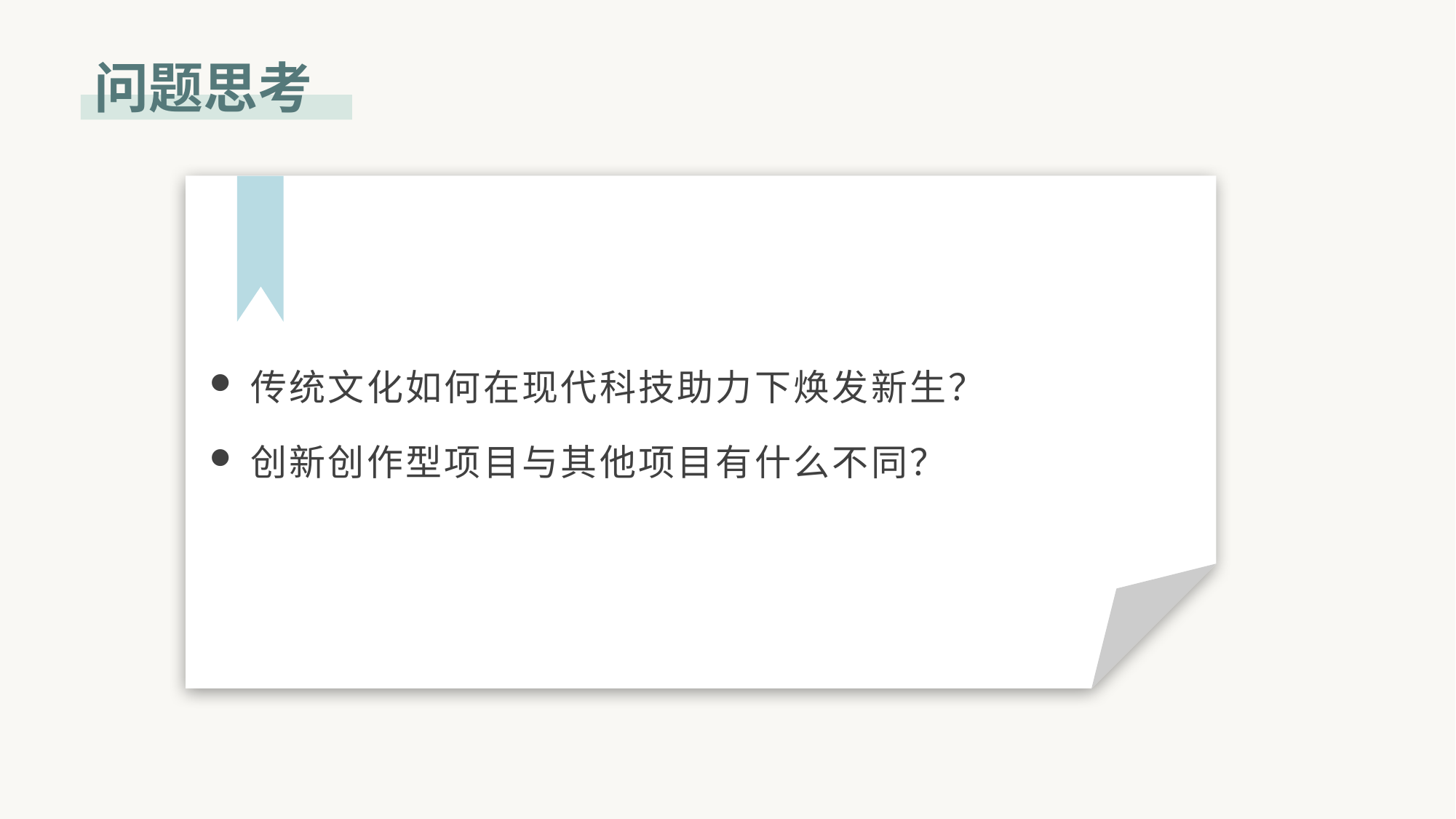

问题思考

传统文化如何在现代科技助力下焕发新生？
创新创作型项目与其他项目有什么不同？